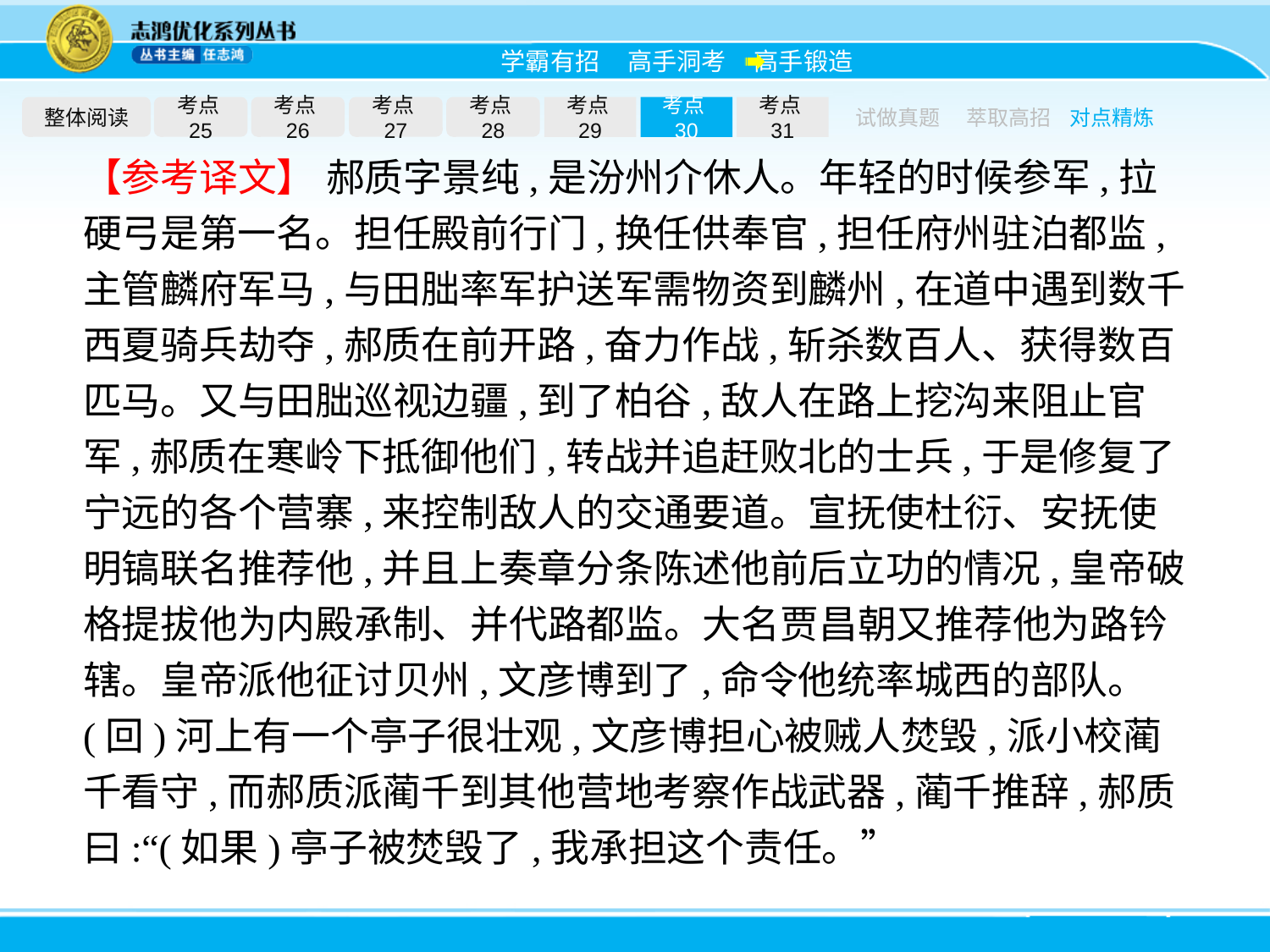

整体阅读
考点25
考点26
考点27
考点28
考点29
考点30
考点31
试做真题
萃取高招
对点精炼
【参考译文】 郝质字景纯,是汾州介休人。年轻的时候参军,拉硬弓是第一名。担任殿前行门,换任供奉官,担任府州驻泊都监,主管麟府军马,与田朏率军护送军需物资到麟州,在道中遇到数千西夏骑兵劫夺,郝质在前开路,奋力作战,斩杀数百人、获得数百匹马。又与田朏巡视边疆,到了柏谷,敌人在路上挖沟来阻止官军,郝质在寒岭下抵御他们,转战并追赶败北的士兵,于是修复了宁远的各个营寨,来控制敌人的交通要道。宣抚使杜衍、安抚使明镐联名推荐他,并且上奏章分条陈述他前后立功的情况,皇帝破格提拔他为内殿承制、并代路都监。大名贾昌朝又推荐他为路钤辖。皇帝派他征讨贝州,文彦博到了,命令他统率城西的部队。(回)河上有一个亭子很壮观,文彦博担心被贼人焚毁,派小校蔺千看守,而郝质派蔺千到其他营地考察作战武器,蔺千推辞,郝质曰:“(如果)亭子被焚毁了,我承担这个责任。”